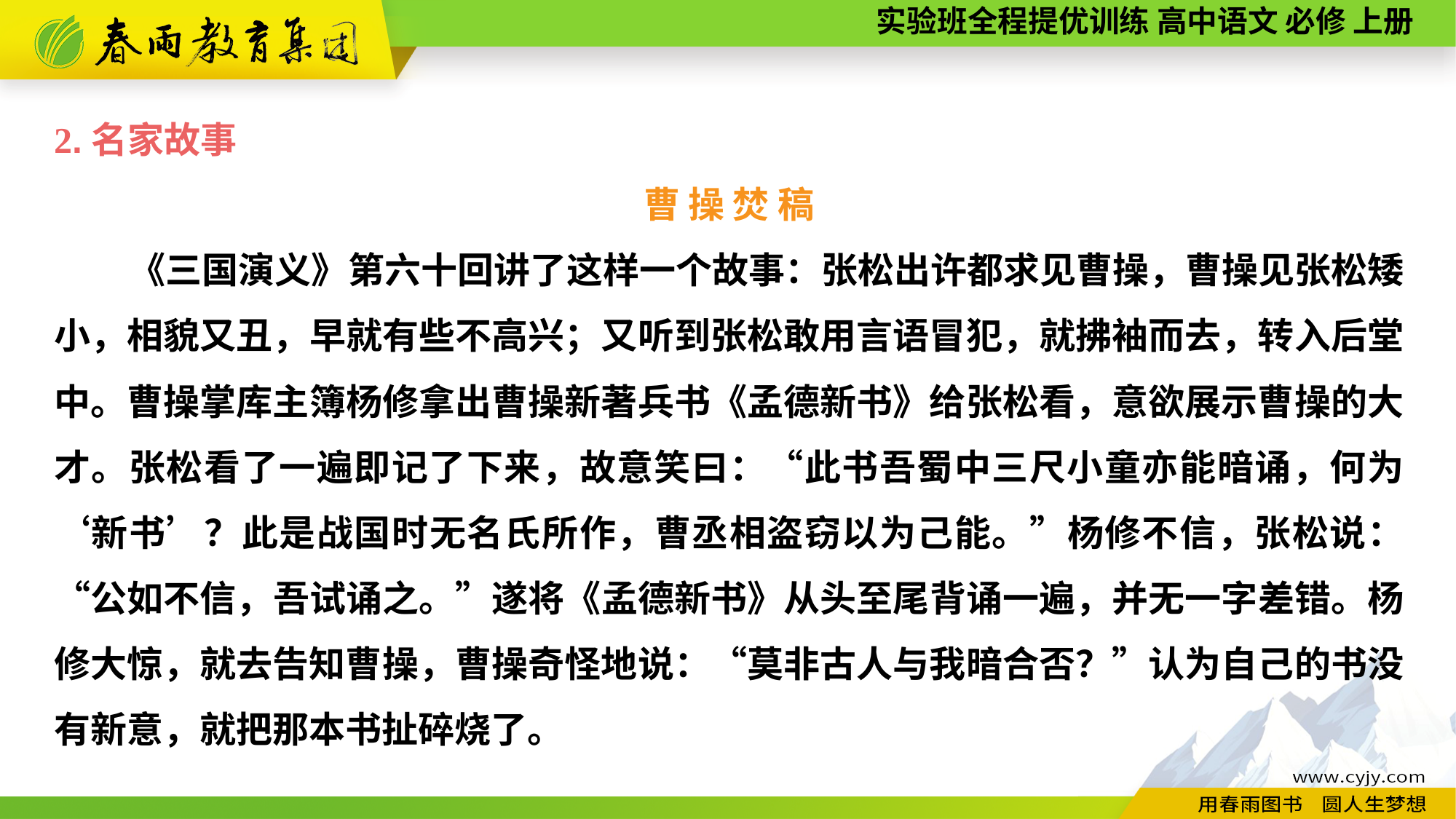

2.名家故事
曹 操 焚 稿
《三国演义》第六十回讲了这样一个故事：张松出许都求见曹操，曹操见张松矮小，相貌又丑，早就有些不高兴；又听到张松敢用言语冒犯，就拂袖而去，转入后堂中。曹操掌库主簿杨修拿出曹操新著兵书《孟德新书》给张松看，意欲展示曹操的大才。张松看了一遍即记了下来，故意笑曰：“此书吾蜀中三尺小童亦能暗诵，何为‘新书’？此是战国时无名氏所作，曹丞相盗窃以为己能。”杨修不信，张松说：“公如不信，吾试诵之。”遂将《孟德新书》从头至尾背诵一遍，并无一字差错。杨修大惊，就去告知曹操，曹操奇怪地说：“莫非古人与我暗合否？”认为自己的书没有新意，就把那本书扯碎烧了。